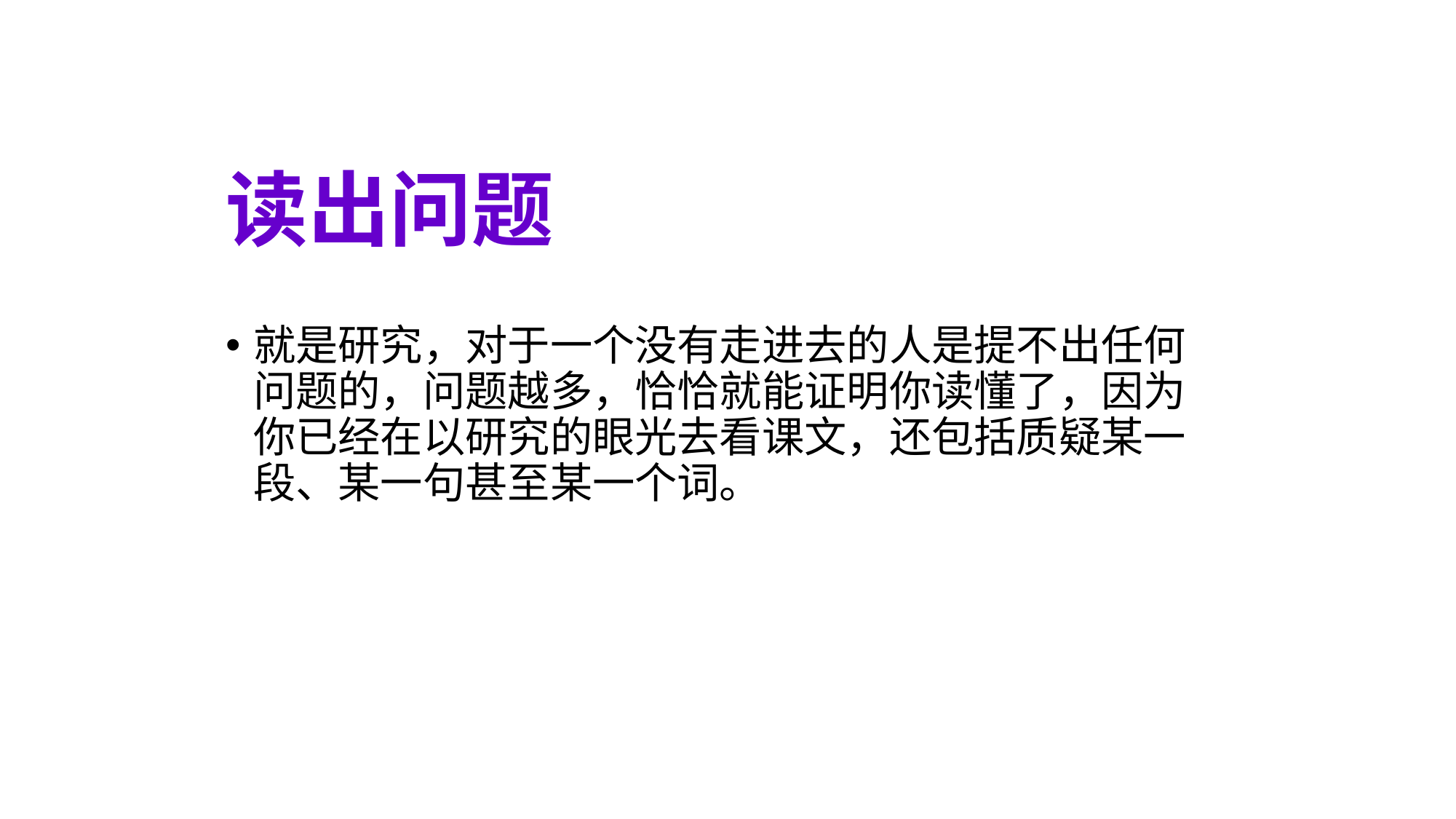

# 读出问题
就是研究，对于一个没有走进去的人是提不出任何问题的，问题越多，恰恰就能证明你读懂了，因为你已经在以研究的眼光去看课文，还包括质疑某一段、某一句甚至某一个词。